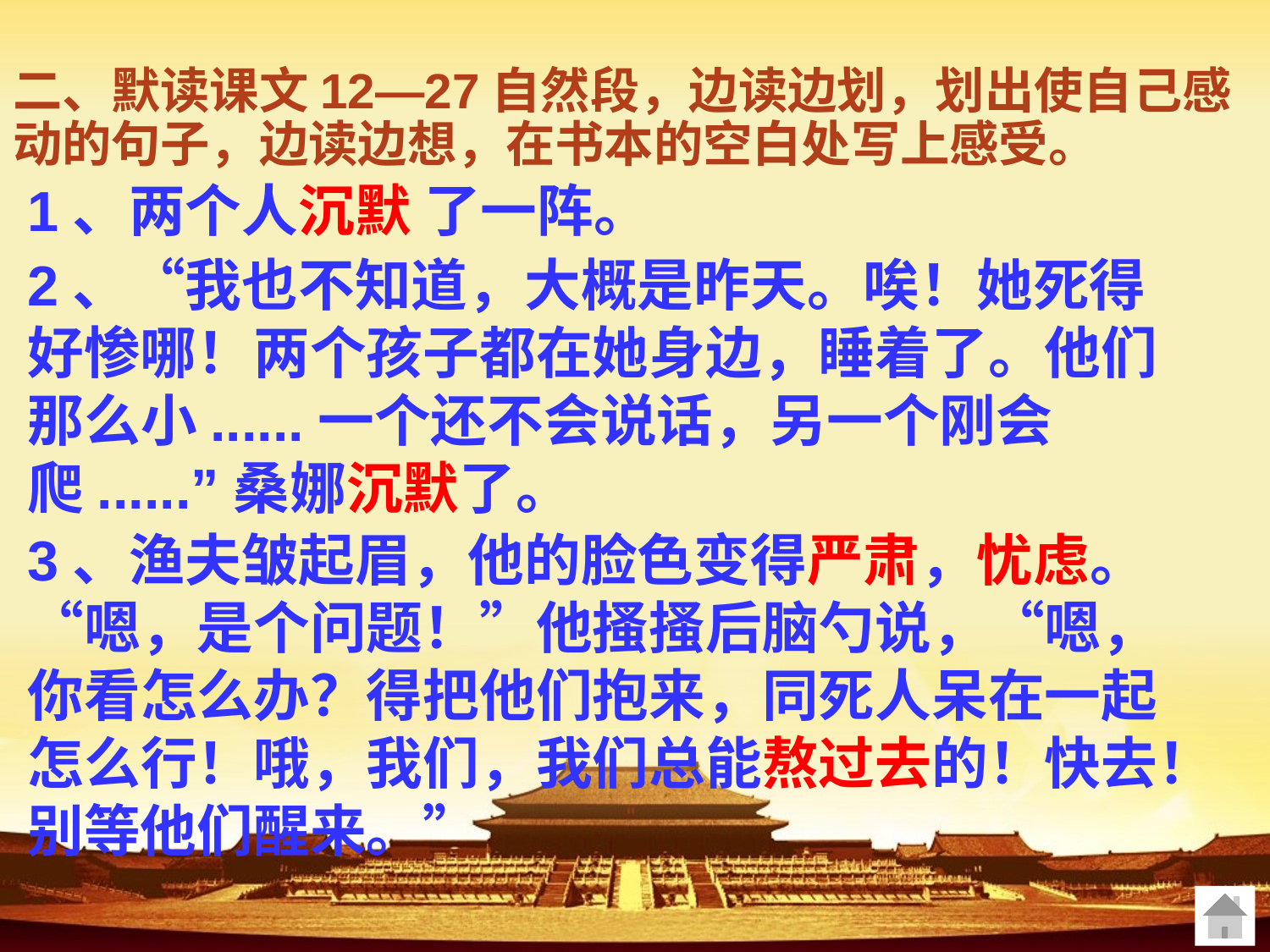

# 二、默读课文12—27自然段，边读边划，划出使自己感动的句子，边读边想，在书本的空白处写上感受。
1、两个人沉默 了一阵。
2、“我也不知道，大概是昨天。唉！她死得好惨哪！两个孩子都在她身边，睡着了。他们那么小......一个还不会说话，另一个刚会爬......”桑娜沉默了。
3、渔夫皱起眉，他的脸色变得严肃，忧虑。“嗯，是个问题！”他搔搔后脑勺说，“嗯，你看怎么办？得把他们抱来，同死人呆在一起怎么行！哦，我们，我们总能熬过去的！快去！别等他们醒来。”